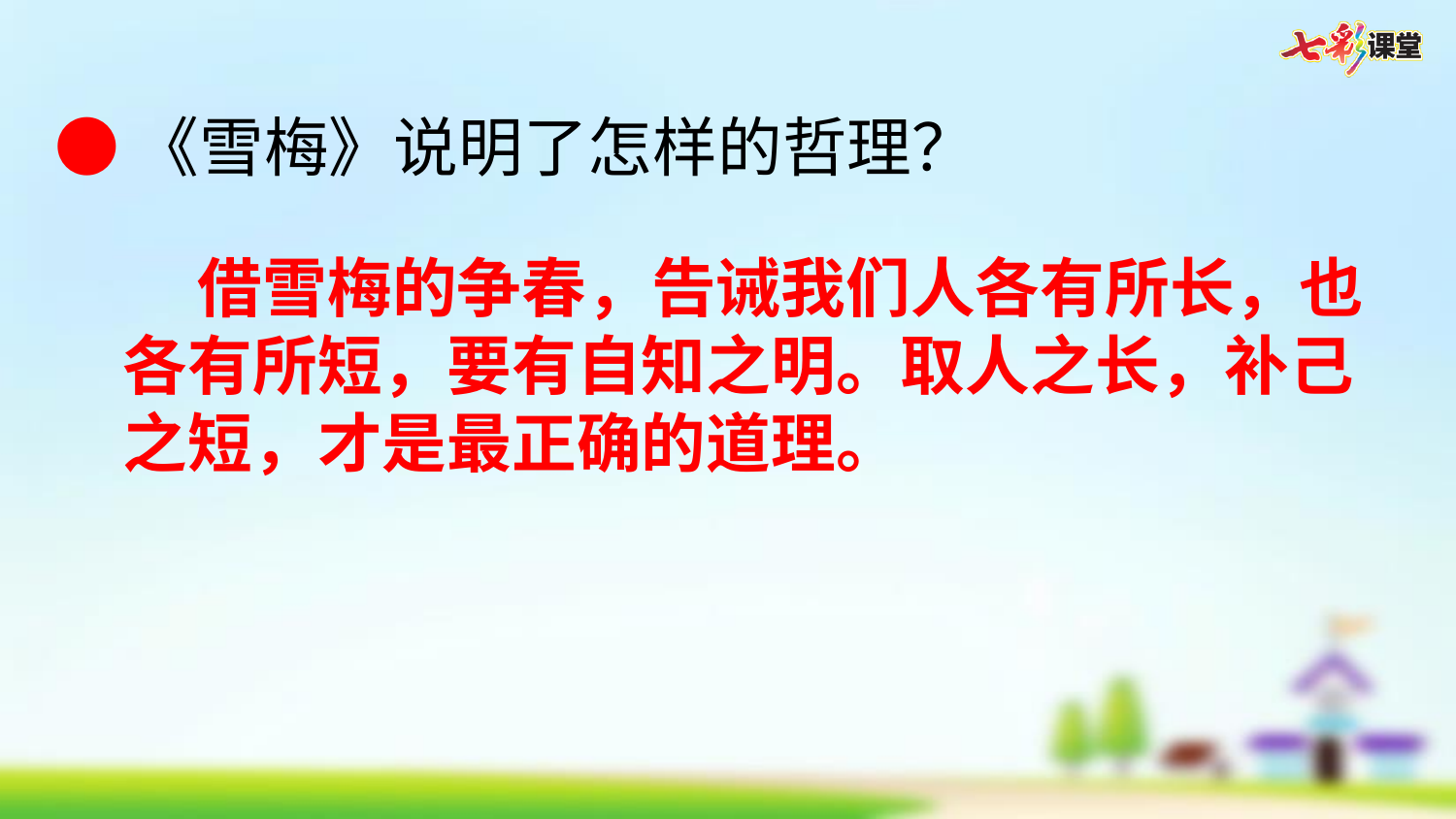

●《雪梅》说明了怎样的哲理？
    借雪梅的争春，告诫我们人各有所长，也各有所短，要有自知之明。取人之长，补己之短，才是最正确的道理。